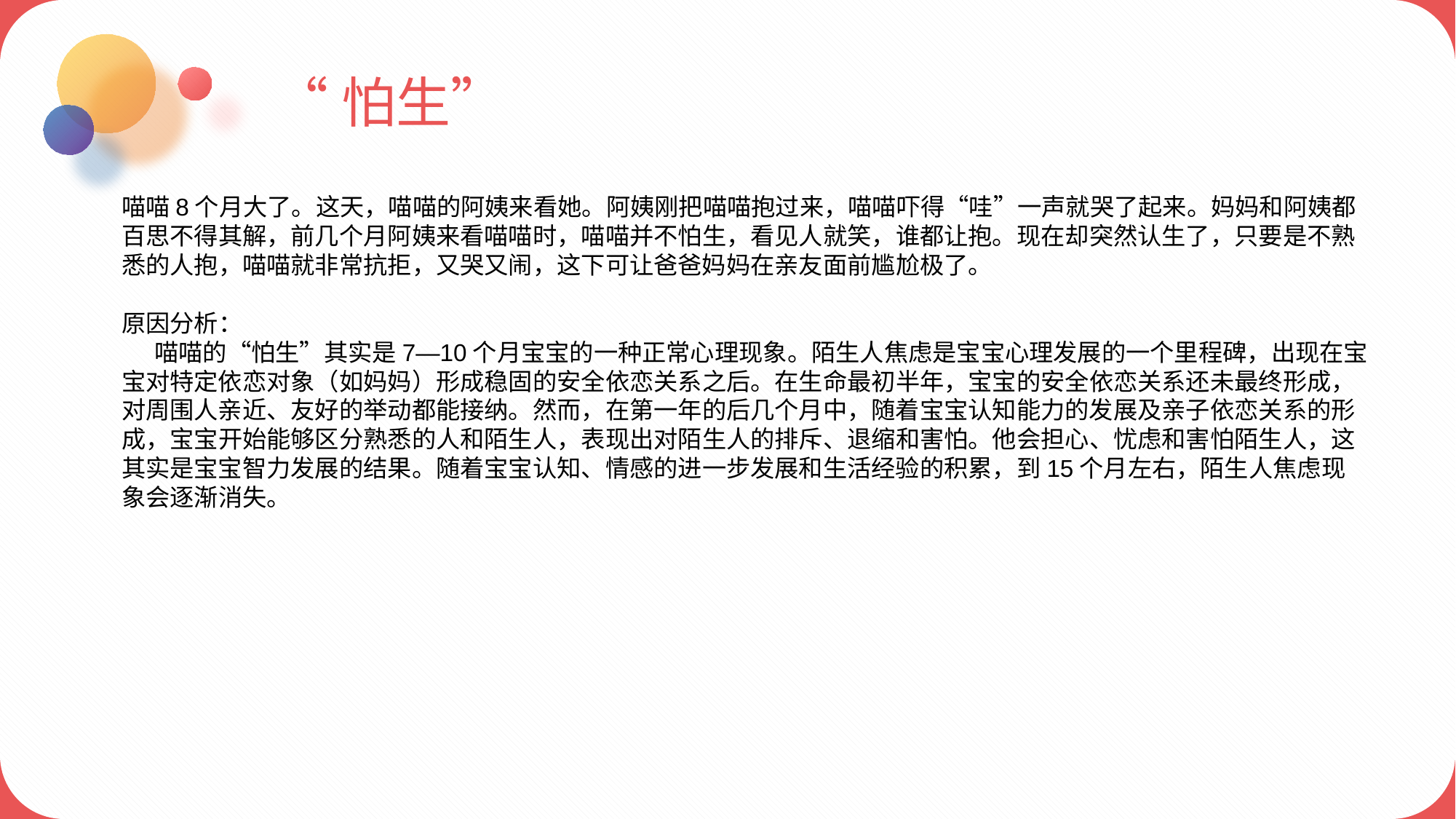

“怕生”
喵喵8个月大了。这天，喵喵的阿姨来看她。阿姨刚把喵喵抱过来，喵喵吓得“哇”一声就哭了起来。妈妈和阿姨都百思不得其解，前几个月阿姨来看喵喵时，喵喵并不怕生，看见人就笑，谁都让抱。现在却突然认生了，只要是不熟悉的人抱，喵喵就非常抗拒，又哭又闹，这下可让爸爸妈妈在亲友面前尴尬极了。

原因分析：
     喵喵的“怕生”其实是7—10个月宝宝的一种正常心理现象。陌生人焦虑是宝宝心理发展的一个里程碑，出现在宝宝对特定依恋对象（如妈妈）形成稳固的安全依恋关系之后。在生命最初半年，宝宝的安全依恋关系还未最终形成，对周围人亲近、友好的举动都能接纳。然而，在第一年的后几个月中，随着宝宝认知能力的发展及亲子依恋关系的形成，宝宝开始能够区分熟悉的人和陌生人，表现出对陌生人的排斥、退缩和害怕。他会担心、忧虑和害怕陌生人，这其实是宝宝智力发展的结果。随着宝宝认知、情感的进一步发展和生活经验的积累，到15个月左右，陌生人焦虑现象会逐渐消失。